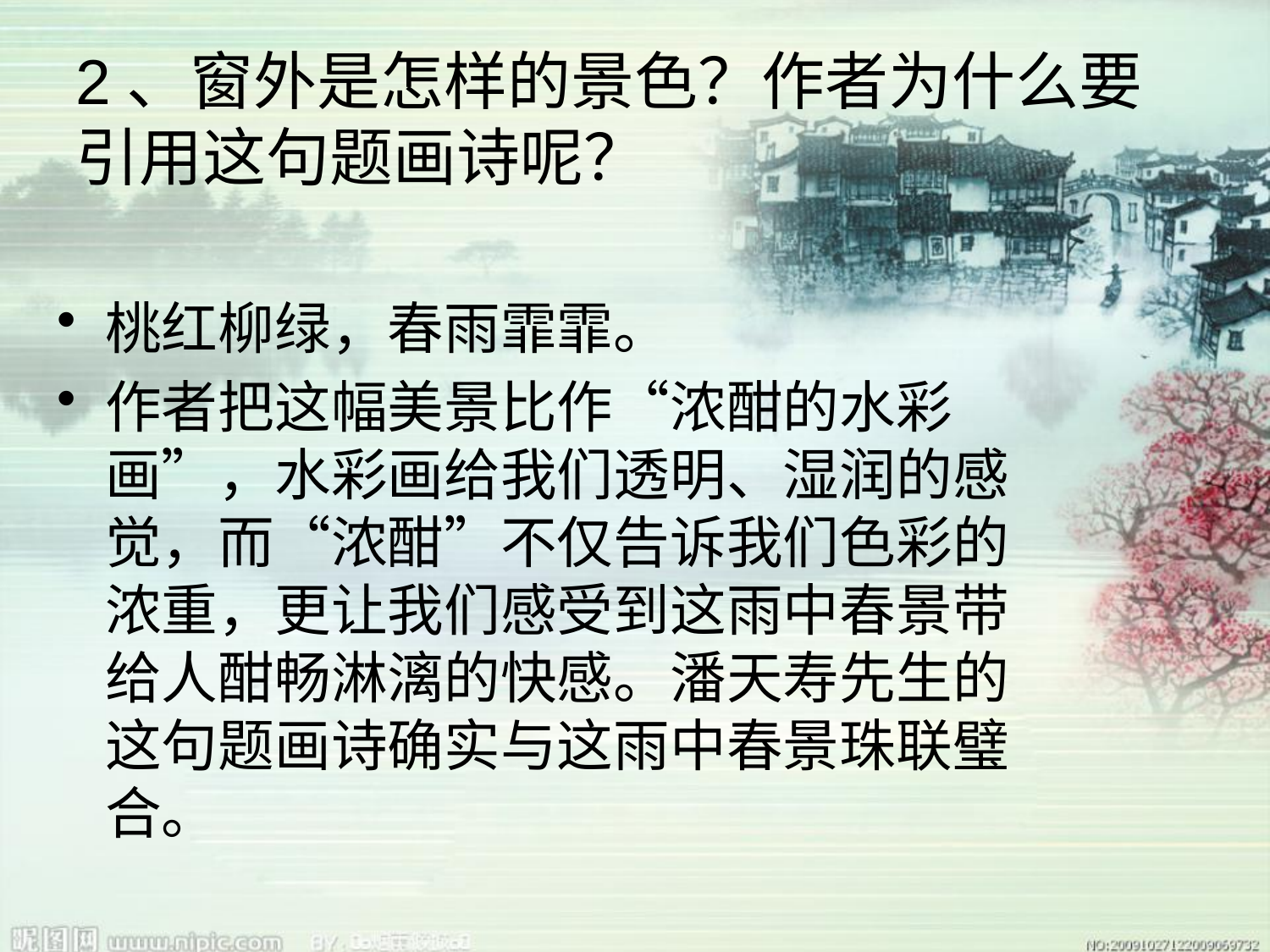

# 2、窗外是怎样的景色？作者为什么要引用这句题画诗呢？
桃红柳绿，春雨霏霏。
作者把这幅美景比作“浓酣的水彩画”，水彩画给我们透明、湿润的感觉，而“浓酣”不仅告诉我们色彩的浓重，更让我们感受到这雨中春景带给人酣畅淋漓的快感。潘天寿先生的这句题画诗确实与这雨中春景珠联璧合。